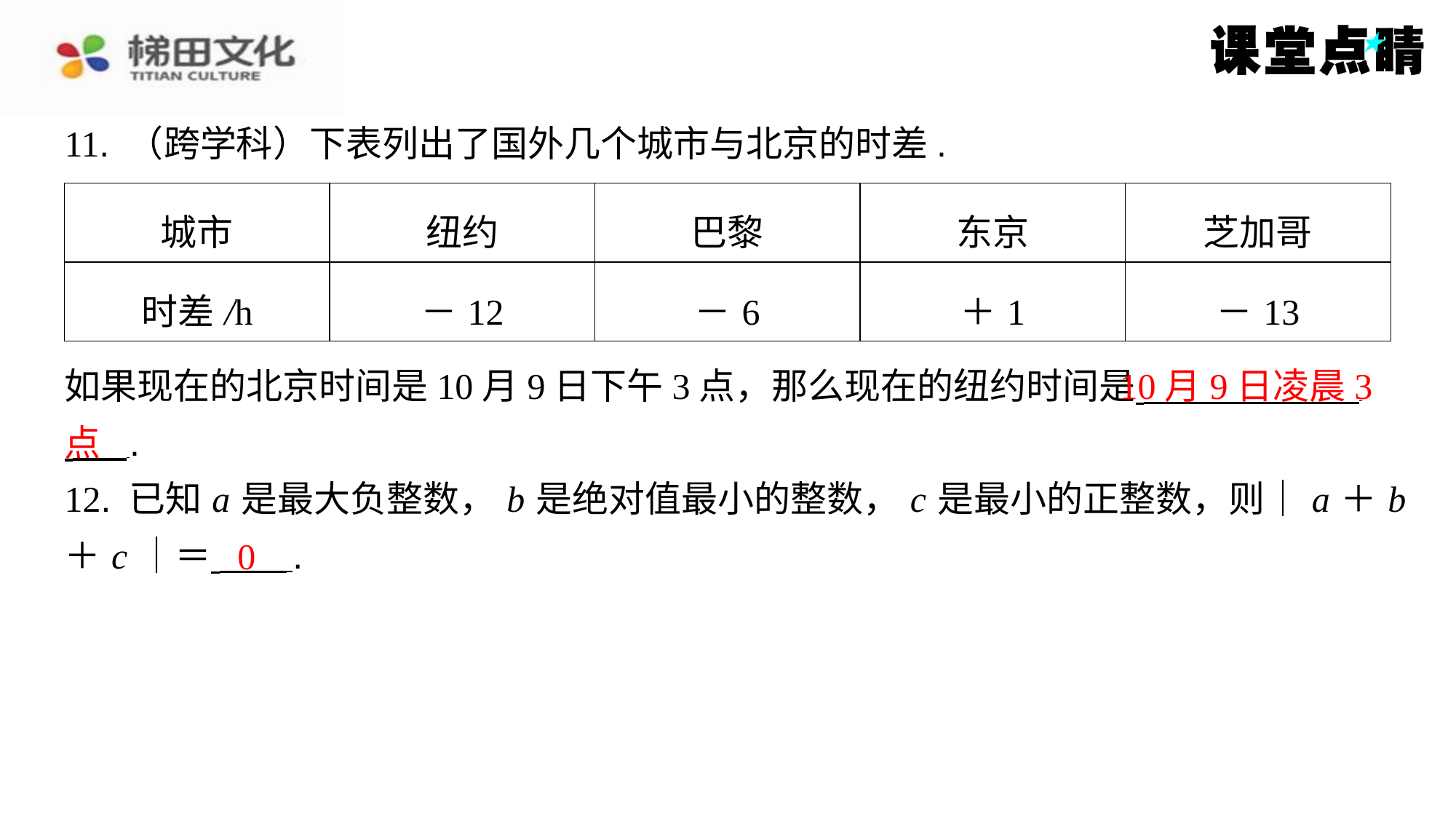

11. （跨学科）下表列出了国外几个城市与北京的时差.
| 城市 | 纽约 | 巴黎 | 东京 | 芝加哥 |
| --- | --- | --- | --- | --- |
| 时差/h | －12 | －6 | ＋1 | －13 |
10月9日凌晨3
如果现在的北京时间是10月9日下午3点，那么现在的纽约时间是                                  ⁠
          ⁠.
12. 已知 a 是最大负整数， b 是绝对值最小的整数， c 是最小的正整数，则｜ a ＋ b
＋ c ｜＝            ⁠.
点
0